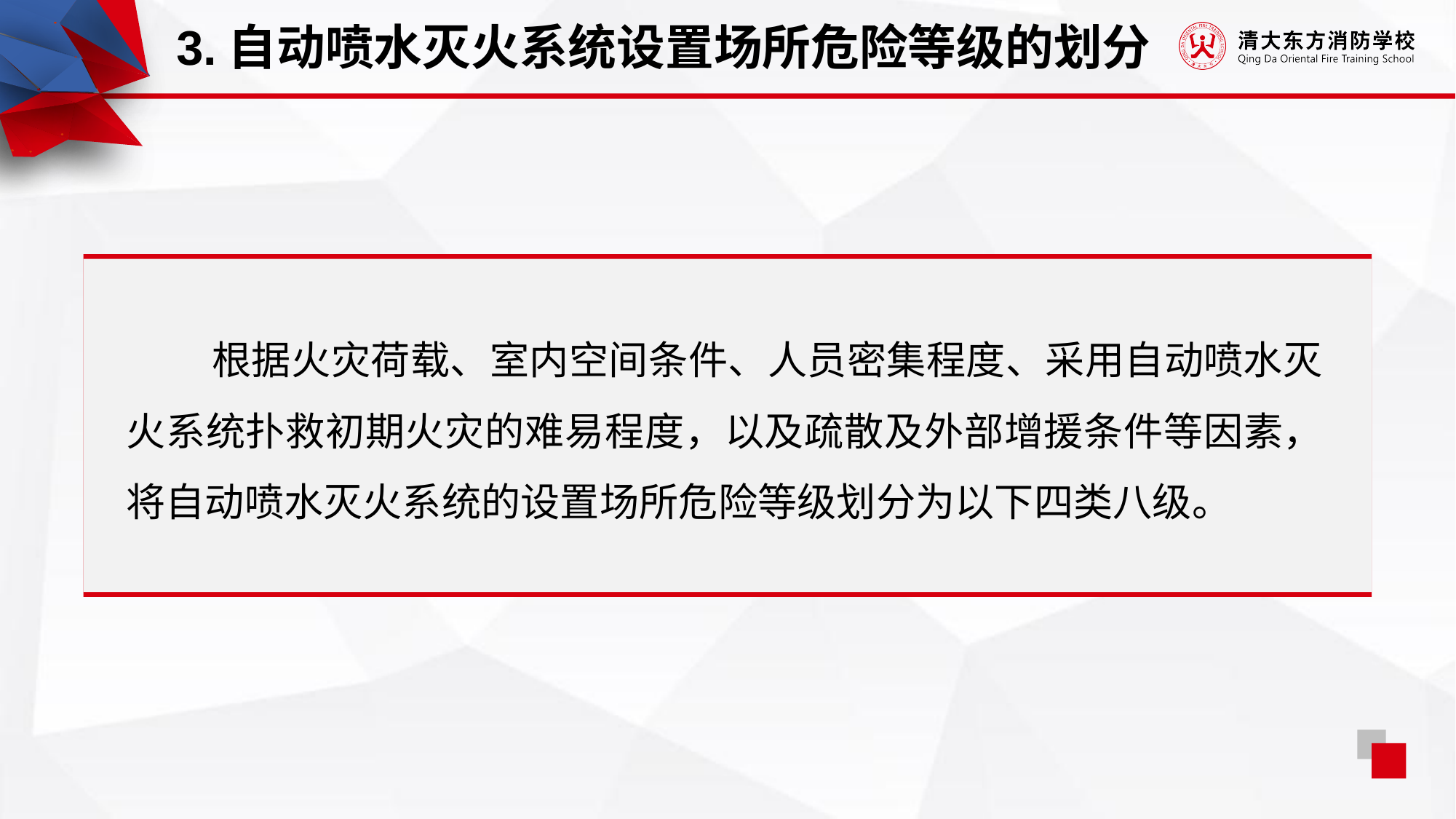

3.自动喷水灭火系统设置场所危险等级的划分

根据火灾荷载、室内空间条件、人员密集程度、采用自动喷水灭火系统扑救初期火灾的难易程度，以及疏散及外部增援条件等因素，将自动喷水灭火系统的设置场所危险等级划分为以下四类八级。